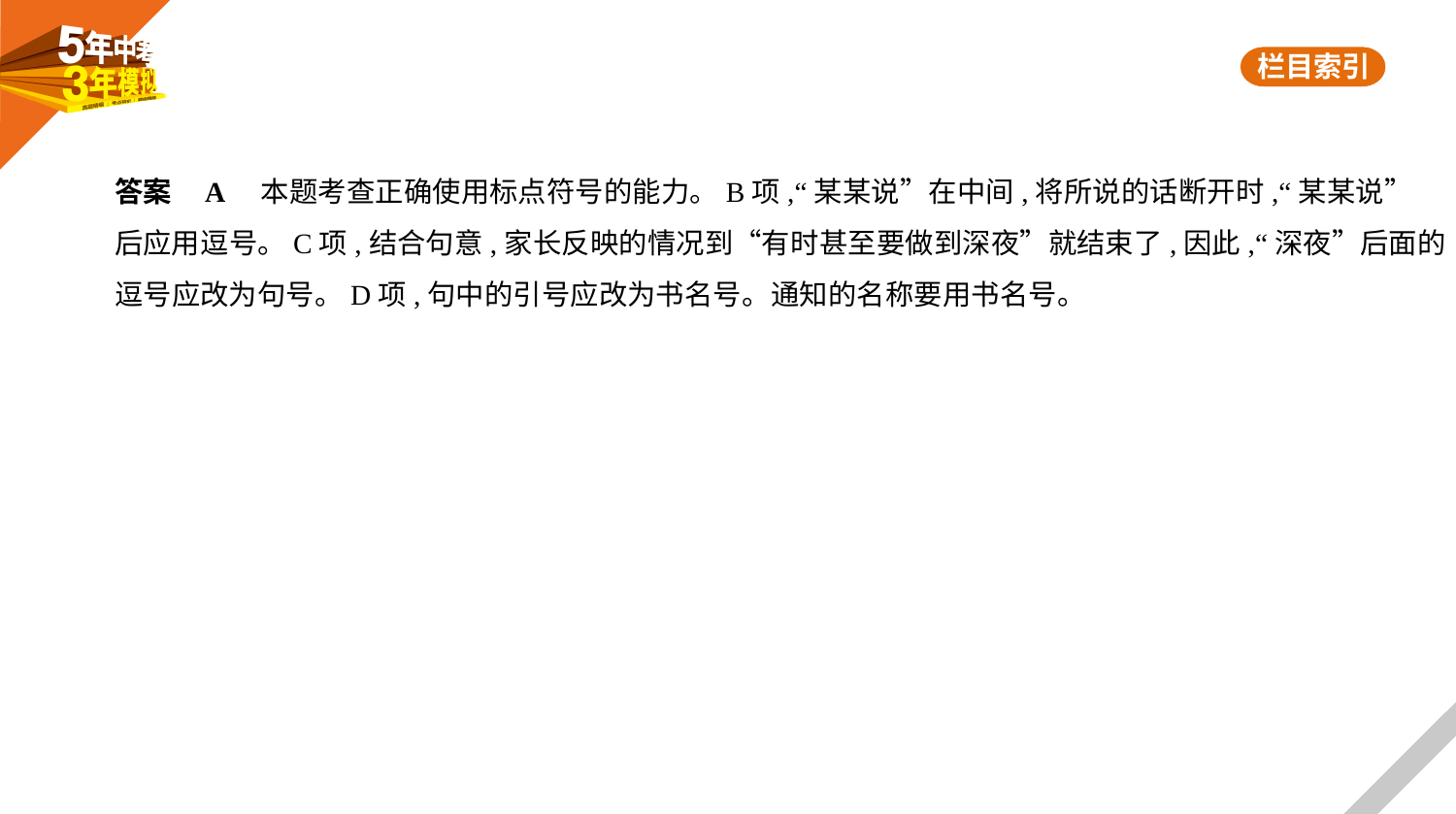

答案    A　本题考查正确使用标点符号的能力。B项,“某某说”在中间,将所说的话断开时,“某某说”
后应用逗号。C项,结合句意,家长反映的情况到“有时甚至要做到深夜”就结束了,因此,“深夜”后面的
逗号应改为句号。D项,句中的引号应改为书名号。通知的名称要用书名号。